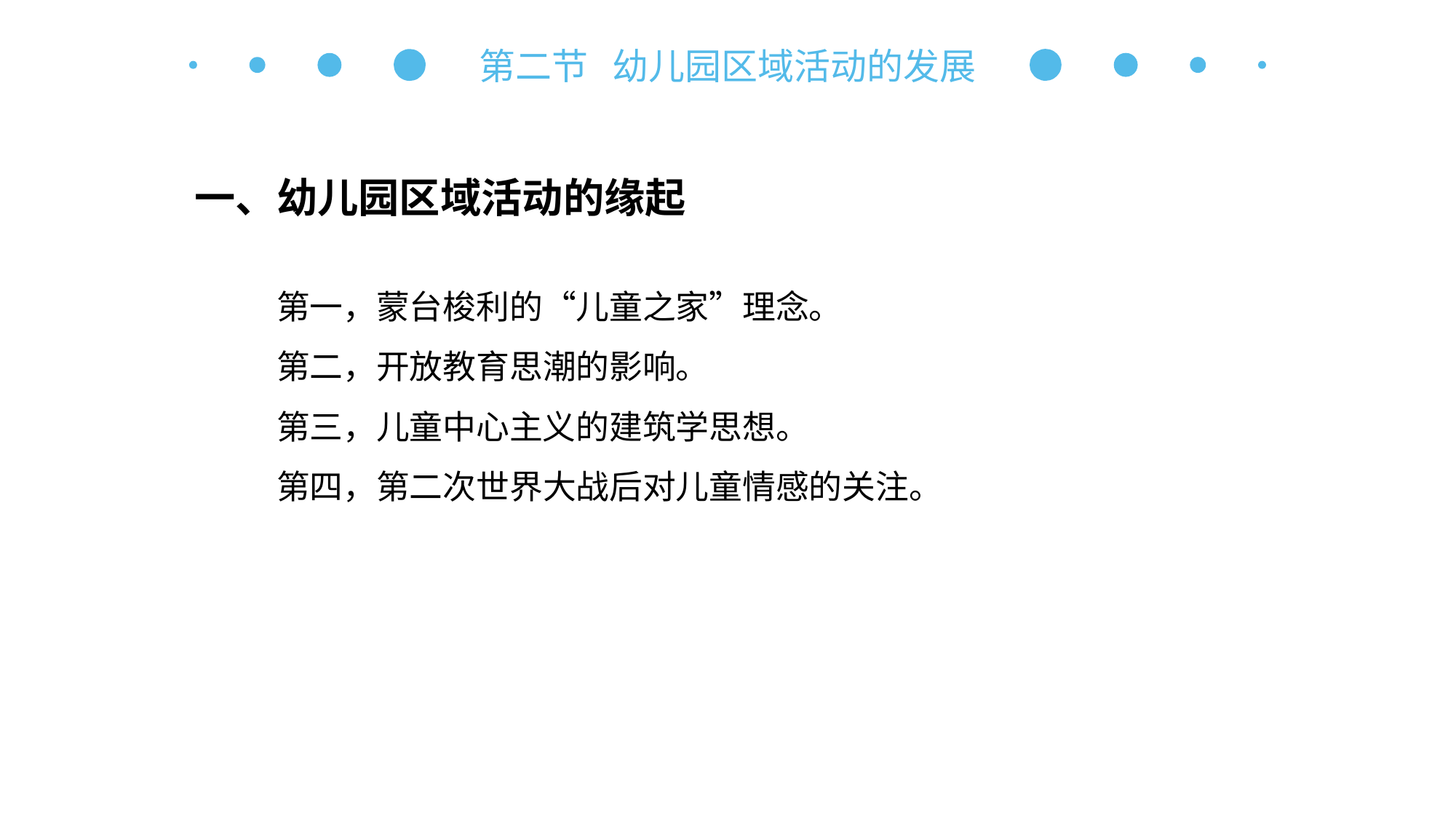

第二节   幼儿园区域活动的发展

一、幼儿园区域活动的缘起
第一，蒙台梭利的“儿童之家”理念。
第二，开放教育思潮的影响。
第三，儿童中心主义的建筑学思想。
第四，第二次世界大战后对儿童情感的关注。